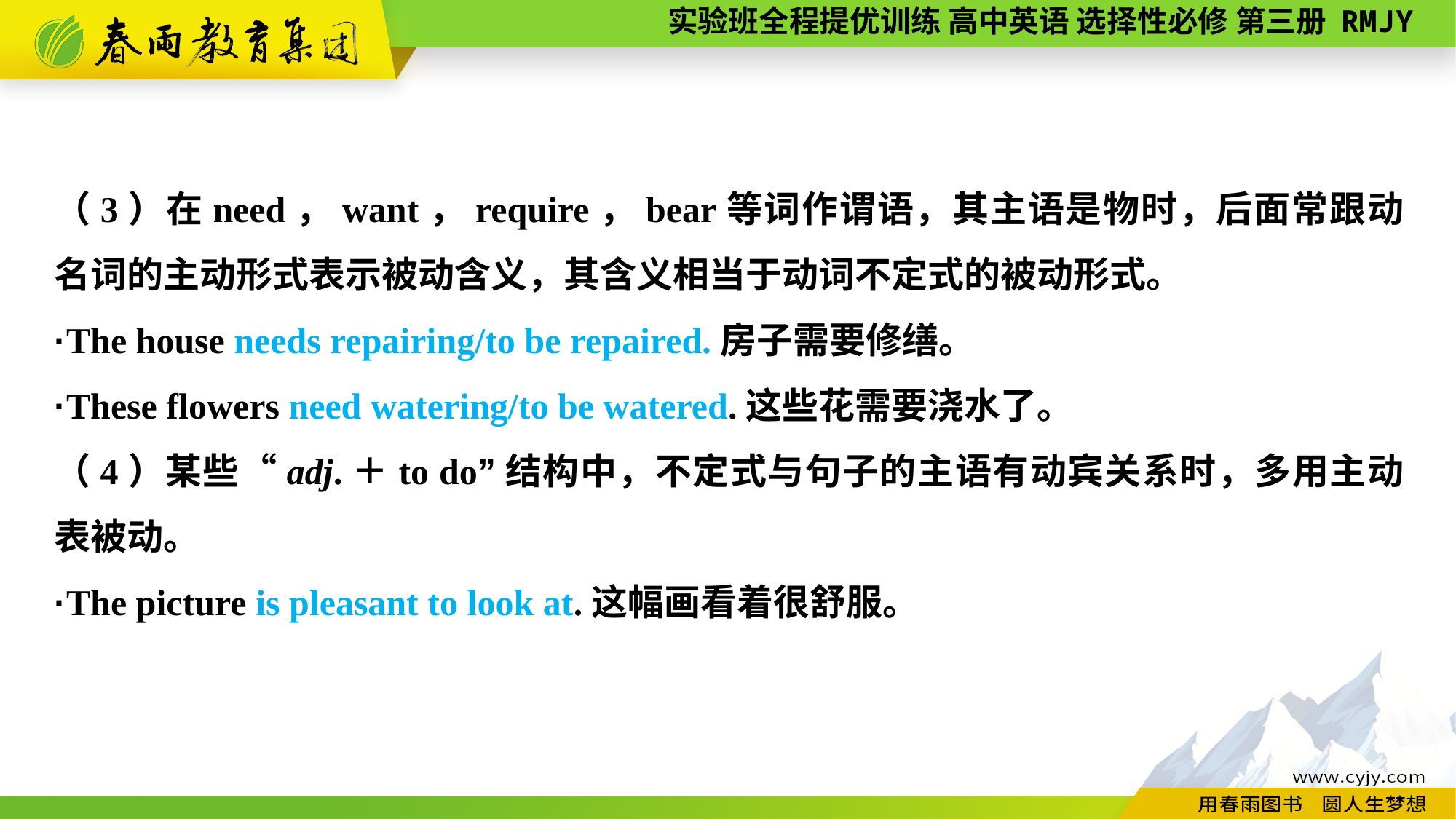

（3）在need，want，require，bear等词作谓语，其主语是物时，后面常跟动名词的主动形式表示被动含义，其含义相当于动词不定式的被动形式。
·The house needs repairing/to be repaired.房子需要修缮。
·These flowers need watering/to be watered.这些花需要浇水了。
（4）某些“adj.＋to do”结构中，不定式与句子的主语有动宾关系时，多用主动表被动。
·The picture is pleasant to look at.这幅画看着很舒服。